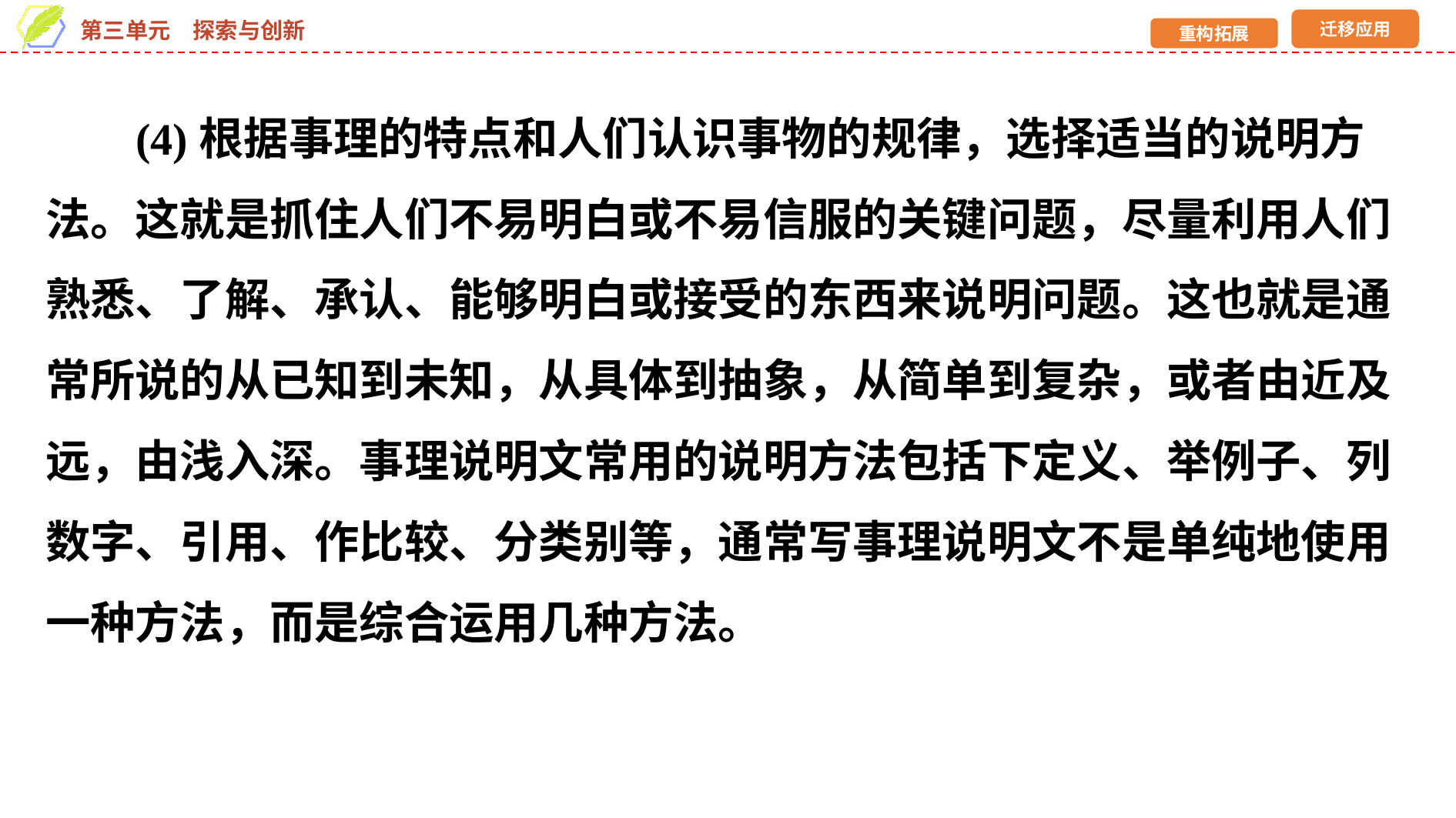

(4)根据事理的特点和人们认识事物的规律，选择适当的说明方法。这就是抓住人们不易明白或不易信服的关键问题，尽量利用人们熟悉、了解、承认、能够明白或接受的东西来说明问题。这也就是通常所说的从已知到未知，从具体到抽象，从简单到复杂，或者由近及远，由浅入深。事理说明文常用的说明方法包括下定义、举例子、列数字、引用、作比较、分类别等，通常写事理说明文不是单纯地使用一种方法，而是综合运用几种方法。